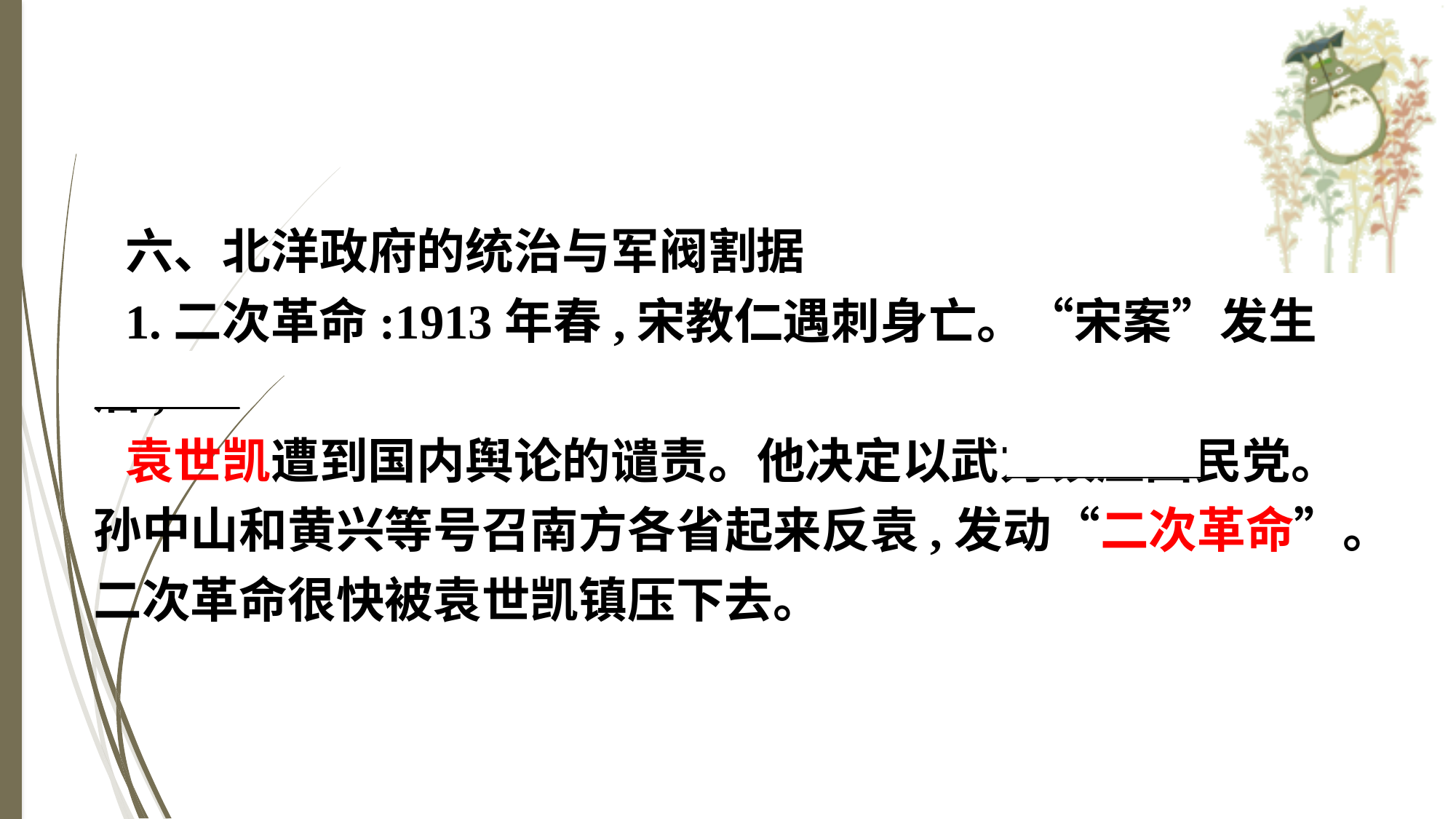

六、北洋政府的统治与军阀割据
1.二次革命:1913年春,宋教仁遇刺身亡。“宋案”发生后,
袁世凯遭到国内舆论的谴责。他决定以武力镇压国民党。孙中山和黄兴等号召南方各省起来反袁,发动“二次革命”。二次革命很快被袁世凯镇压下去。